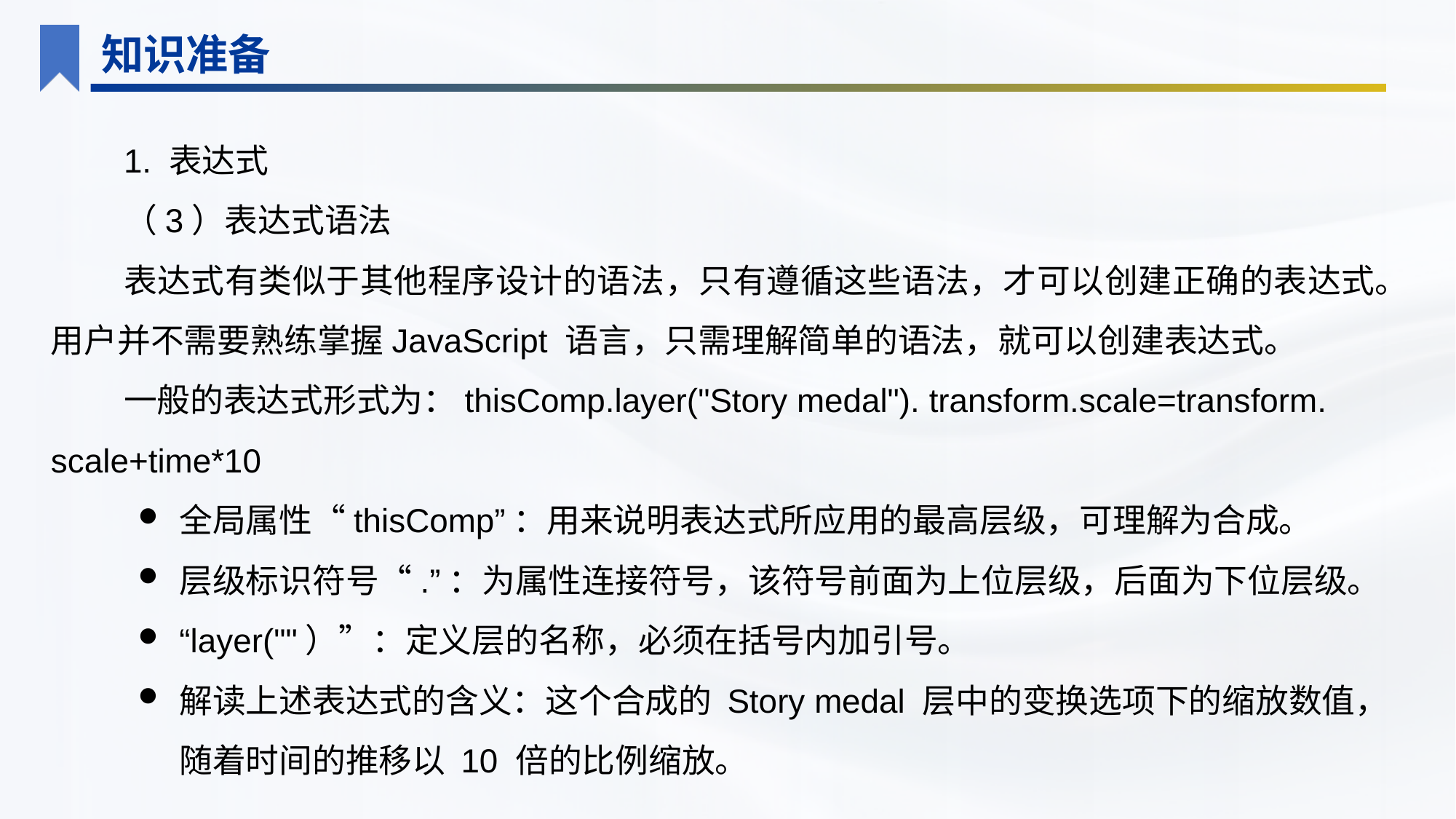

知识准备
1. 表达式
（3）表达式语法
表达式有类似于其他程序设计的语法，只有遵循这些语法，才可以创建正确的表达式。用户并不需要熟练掌握JavaScript 语言，只需理解简单的语法，就可以创建表达式。
一般的表达式形式为：thisComp.layer("Story medal"). transform.scale=transform. scale+time*10
全局属性“thisComp”：用来说明表达式所应用的最高层级，可理解为合成。
层级标识符号“.”：为属性连接符号，该符号前面为上位层级，后面为下位层级。
“layer(""）”：定义层的名称，必须在括号内加引号。
解读上述表达式的含义：这个合成的 Story medal 层中的变换选项下的缩放数值，随着时间的推移以 10 倍的比例缩放。